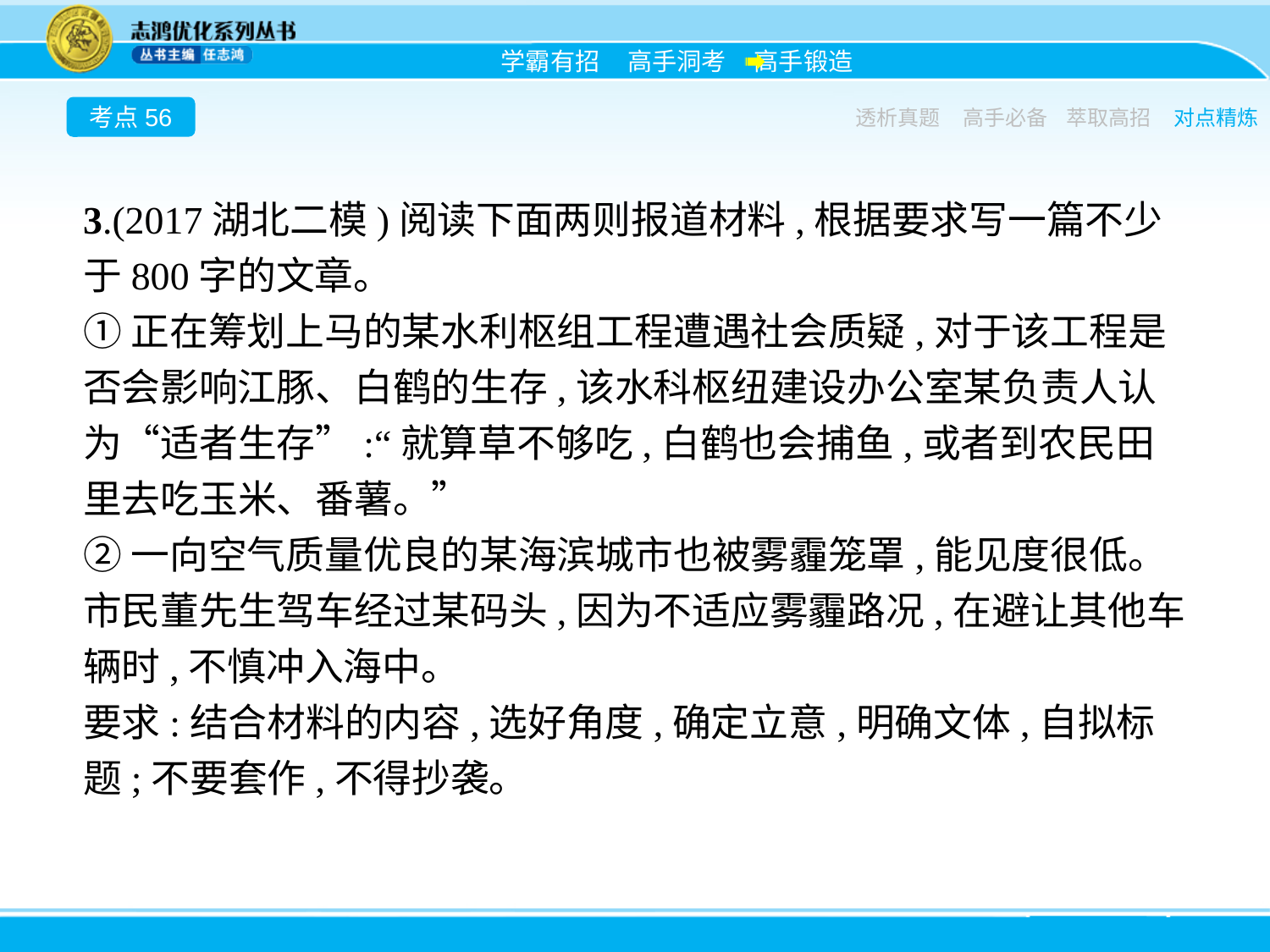

考点56
透析真题
高手必备
萃取高招
对点精炼
3.(2017湖北二模)阅读下面两则报道材料,根据要求写一篇不少于800字的文章。
①正在筹划上马的某水利枢组工程遭遇社会质疑,对于该工程是否会影响江豚、白鹤的生存,该水科枢纽建设办公室某负责人认为“适者生存”:“就算草不够吃,白鹤也会捕鱼,或者到农民田里去吃玉米、番薯。”
②一向空气质量优良的某海滨城市也被雾霾笼罩,能见度很低。市民董先生驾车经过某码头,因为不适应雾霾路况,在避让其他车辆时,不慎冲入海中。
要求:结合材料的内容,选好角度,确定立意,明确文体,自拟标题;不要套作,不得抄袭。